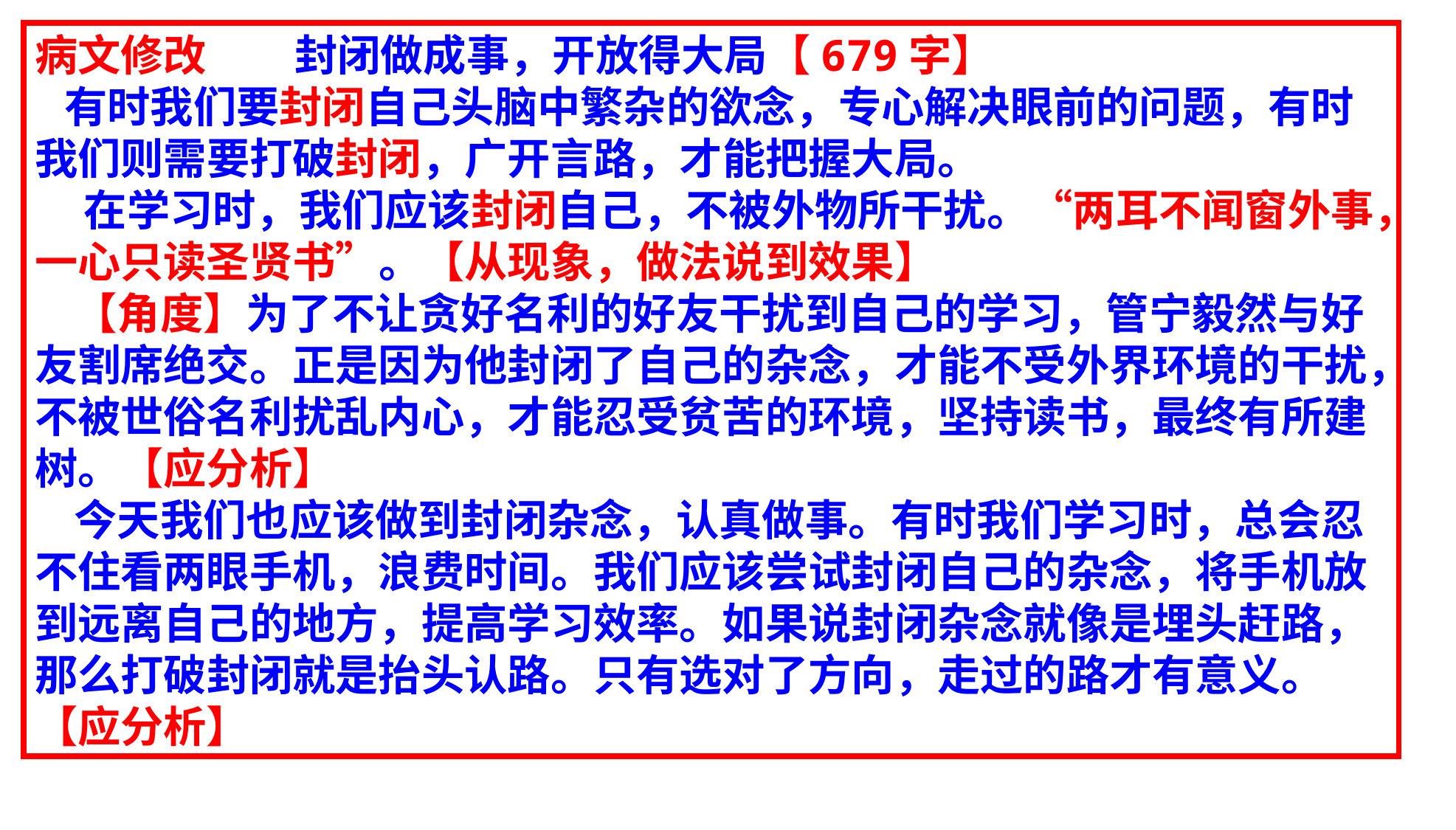

病文修改         封闭做成事，开放得大局【679字】
  有时我们要封闭自己头脑中繁杂的欲念，专心解决眼前的问题，有时我们则需要打破封闭，广开言路，才能把握大局。
    在学习时，我们应该封闭自己，不被外物所干扰。“两耳不闻窗外事，一心只读圣贤书”。【从现象，做法说到效果】
   【角度】为了不让贪好名利的好友干扰到自己的学习，管宁毅然与好友割席绝交。正是因为他封闭了自己的杂念，才能不受外界环境的干扰，不被世俗名利扰乱内心，才能忍受贫苦的环境，坚持读书，最终有所建树。【应分析】
   今天我们也应该做到封闭杂念，认真做事。有时我们学习时，总会忍不住看两眼手机，浪费时间。我们应该尝试封闭自己的杂念，将手机放到远离自己的地方，提高学习效率。如果说封闭杂念就像是埋头赶路，那么打破封闭就是抬头认路。只有选对了方向，走过的路才有意义。【应分析】